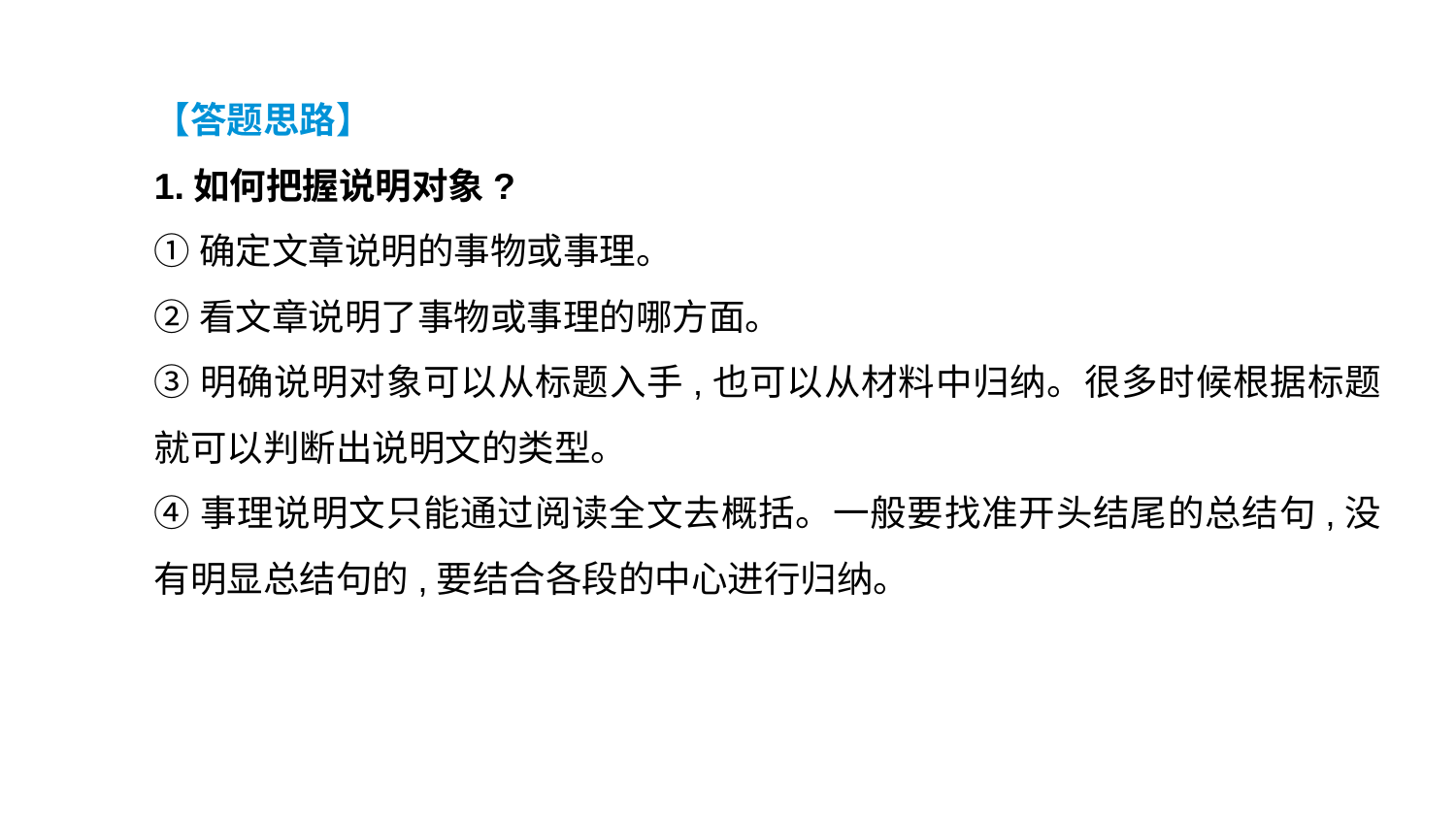

【答题思路】
1.如何把握说明对象?
①确定文章说明的事物或事理。
②看文章说明了事物或事理的哪方面。
③明确说明对象可以从标题入手,也可以从材料中归纳。很多时候根据标题就可以判断出说明文的类型。
④事理说明文只能通过阅读全文去概括。一般要找准开头结尾的总结句,没有明显总结句的,要结合各段的中心进行归纳。